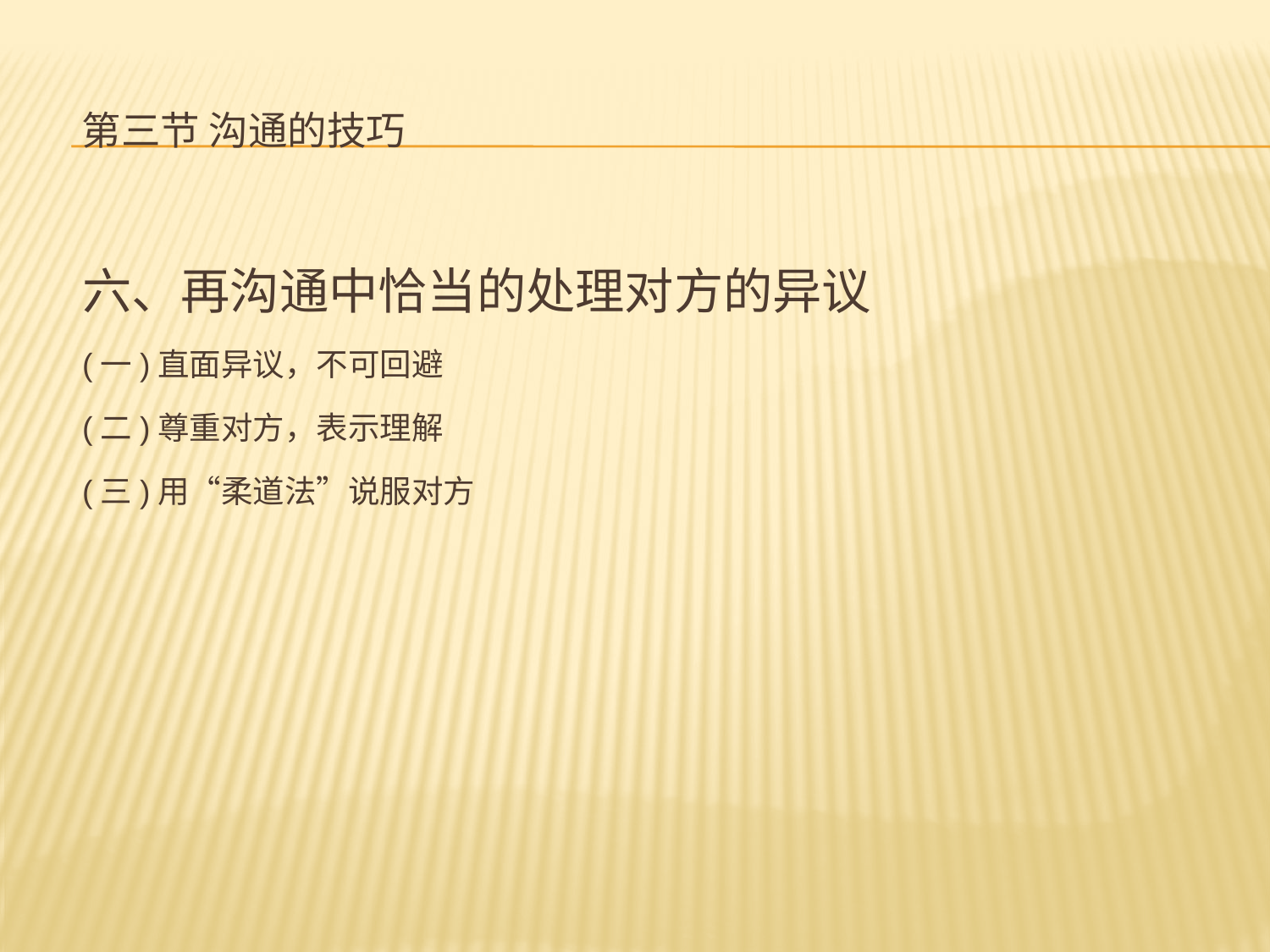

# 第三节 沟通的技巧
六、再沟通中恰当的处理对方的异议
(一)直面异议，不可回避
(二)尊重对方，表示理解
(三)用“柔道法”说服对方